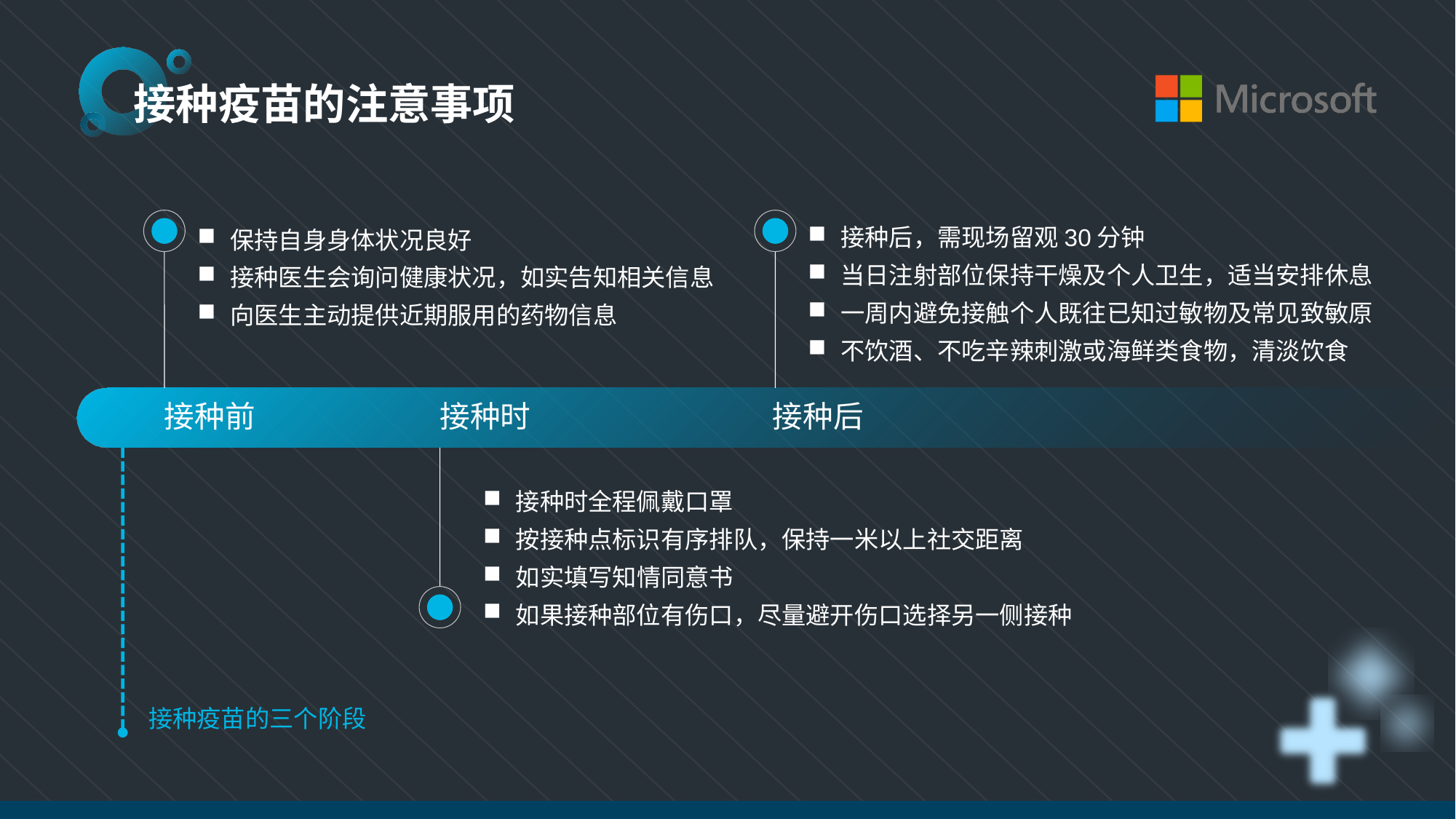

接种疫苗的注意事项

接种后，需现场留观30分钟
当日注射部位保持干燥及个人卫生，适当安排休息
一周内避免接触个人既往已知过敏物及常见致敏原
不饮酒、不吃辛辣刺激或海鲜类食物，清淡饮食
保持自身身体状况良好
接种医生会询问健康状况，如实告知相关信息
向医生主动提供近期服用的药物信息

接种前
接种时
接种后

接种时全程佩戴口罩
按接种点标识有序排队，保持一米以上社交距离
如实填写知情同意书
如果接种部位有伤口，尽量避开伤口选择另一侧接种

接种疫苗的三个阶段